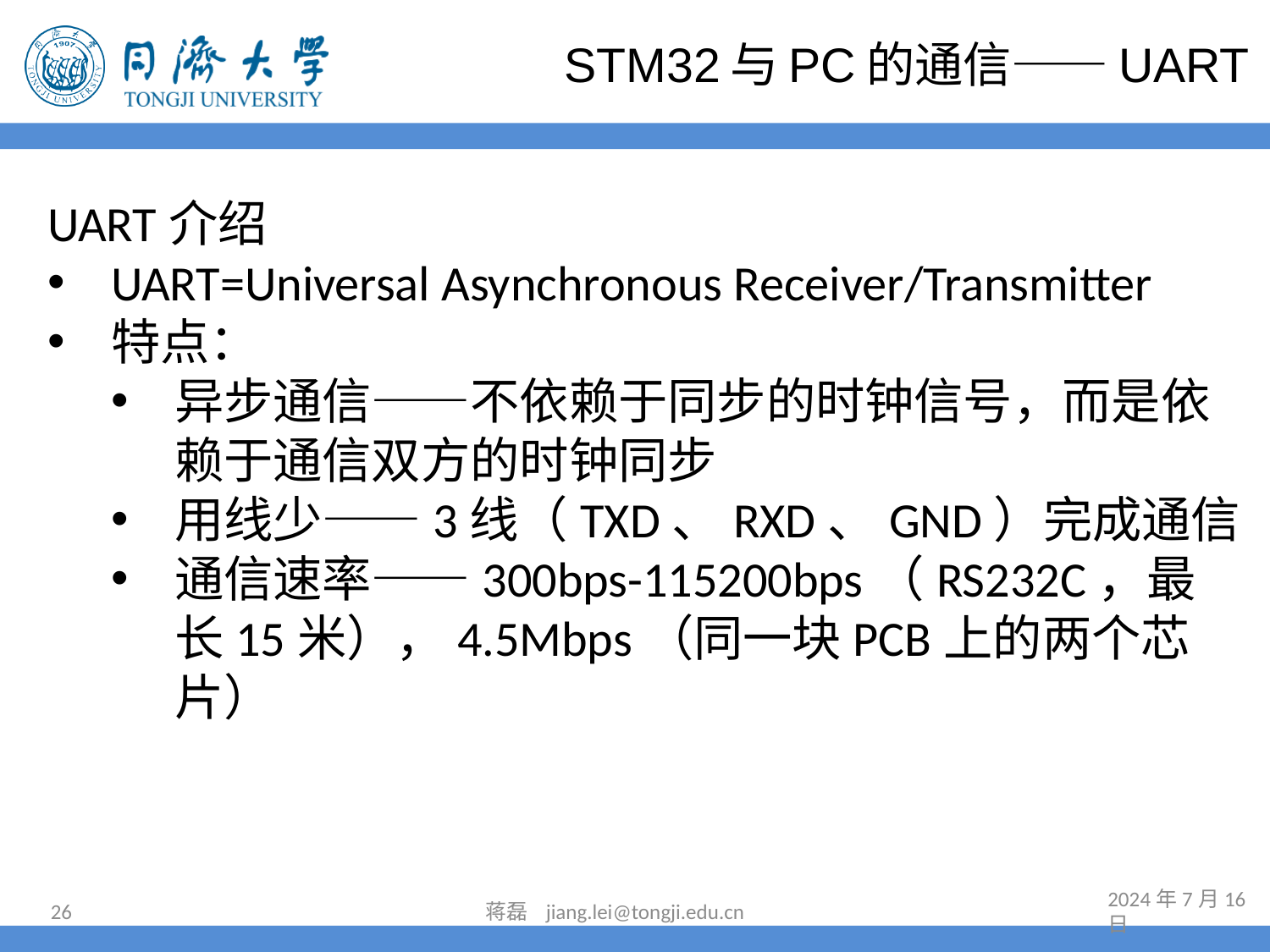

# STM32与PC的通信——UART
UART介绍
UART=Universal Asynchronous Receiver/Transmitter
特点：
异步通信——不依赖于同步的时钟信号，而是依赖于通信双方的时钟同步
用线少——3线（TXD、RXD、GND）完成通信
通信速率——300bps-115200bps（RS232C，最长15米），4.5Mbps（同一块PCB上的两个芯片）

26
蒋磊  jiang.lei@tongji.edu.cn
2024年7月16日